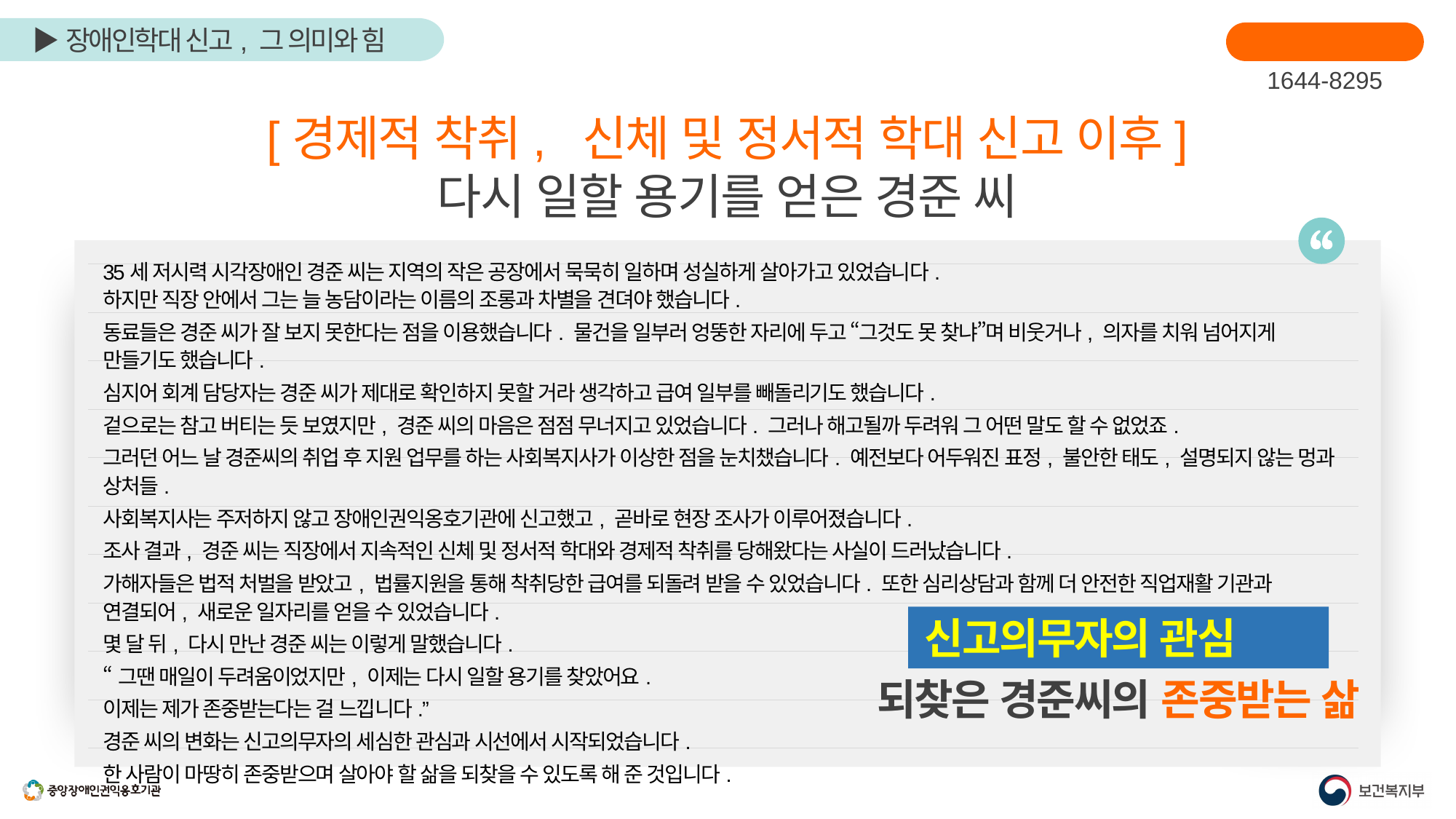

장애인학대신고
1644-8295

[경제적 착취,  신체 및 정서적 학대 신고 이후]
다시 일할 용기를 얻은 경준 씨

35세 저시력 시각장애인 경준 씨는 지역의 작은 공장에서 묵묵히 일하며 성실하게 살아가고 있었습니다.
하지만 직장 안에서 그는 늘 농담이라는 이름의 조롱과 차별을 견뎌야 했습니다.
동료들은 경준 씨가 잘 보지 못한다는 점을 이용했습니다. 물건을 일부러 엉뚱한 자리에 두고 “그것도 못 찾냐”며 비웃거나, 의자를 치워 넘어지게 만들기도 했습니다.
심지어 회계 담당자는 경준 씨가 제대로 확인하지 못할 거라 생각하고 급여 일부를 빼돌리기도 했습니다.
겉으로는 참고 버티는 듯 보였지만, 경준 씨의 마음은 점점 무너지고 있었습니다. 그러나 해고될까 두려워 그 어떤 말도 할 수 없었죠.
그러던 어느 날 경준씨의 취업 후 지원 업무를 하는 사회복지사가 이상한 점을 눈치챘습니다. 예전보다 어두워진 표정, 불안한 태도, 설명되지 않는 멍과 상처들.
사회복지사는 주저하지 않고 장애인권익옹호기관에 신고했고, 곧바로 현장 조사가 이루어졌습니다.
조사 결과, 경준 씨는 직장에서 지속적인 신체 및 정서적 학대와 경제적 착취를 당해왔다는 사실이 드러났습니다.
가해자들은 법적 처벌을 받았고, 법률지원을 통해 착취당한 급여를 되돌려 받을 수 있었습니다. 또한 심리상담과 함께 더 안전한 직업재활 기관과 연결되어, 새로운 일자리를 얻을 수 있었습니다.
몇 달 뒤, 다시 만난 경준 씨는 이렇게 말했습니다.
“그땐 매일이 두려움이었지만, 이제는 다시 일할 용기를 찾았어요.
이제는 제가 존중받는다는 걸 느낍니다.”
경준 씨의 변화는 신고의무자의 세심한 관심과 시선에서 시작되었습니다.
한 사람이 마땅히 존중받으며 살아야 할 삶을 되찾을 수 있도록 해 준 것입니다.
신고의무자의 관심으로
되찾은 경준씨의 존중받는 삶